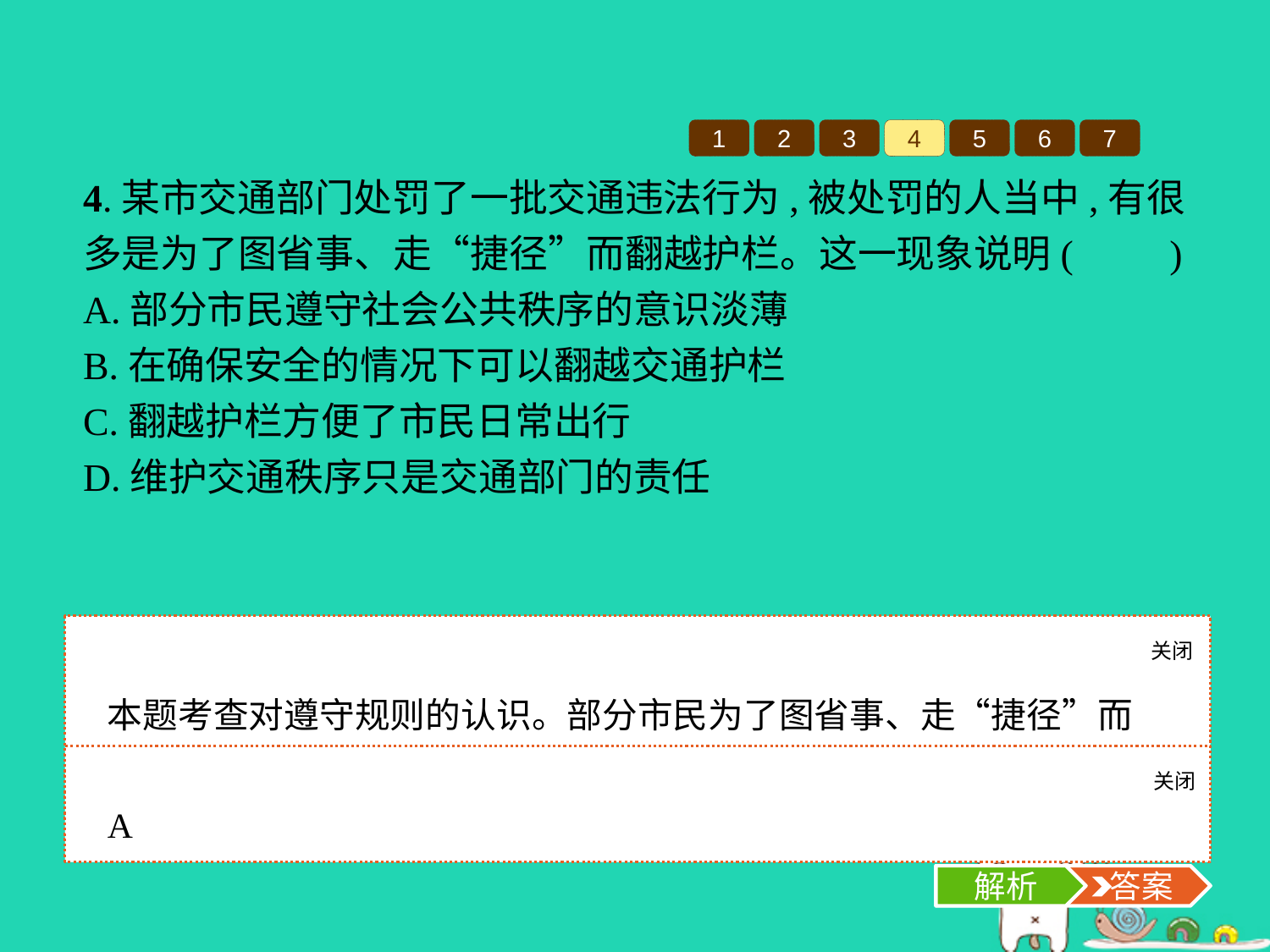

1
2
3
4
5
6
7
4.某市交通部门处罚了一批交通违法行为,被处罚的人当中,有很多是为了图省事、走“捷径”而翻越护栏。这一现象说明(　　)
A.部分市民遵守社会公共秩序的意识淡薄
B.在确保安全的情况下可以翻越交通护栏
C.翻越护栏方便了市民日常出行
D.维护交通秩序只是交通部门的责任

关闭
解析

本题考查对遵守规则的认识。部分市民为了图省事、走“捷径”而翻越护栏,说明他们遵守社会公共秩序的意识淡薄。故选A项。

关闭
解析
  答案

A
解析
  答案